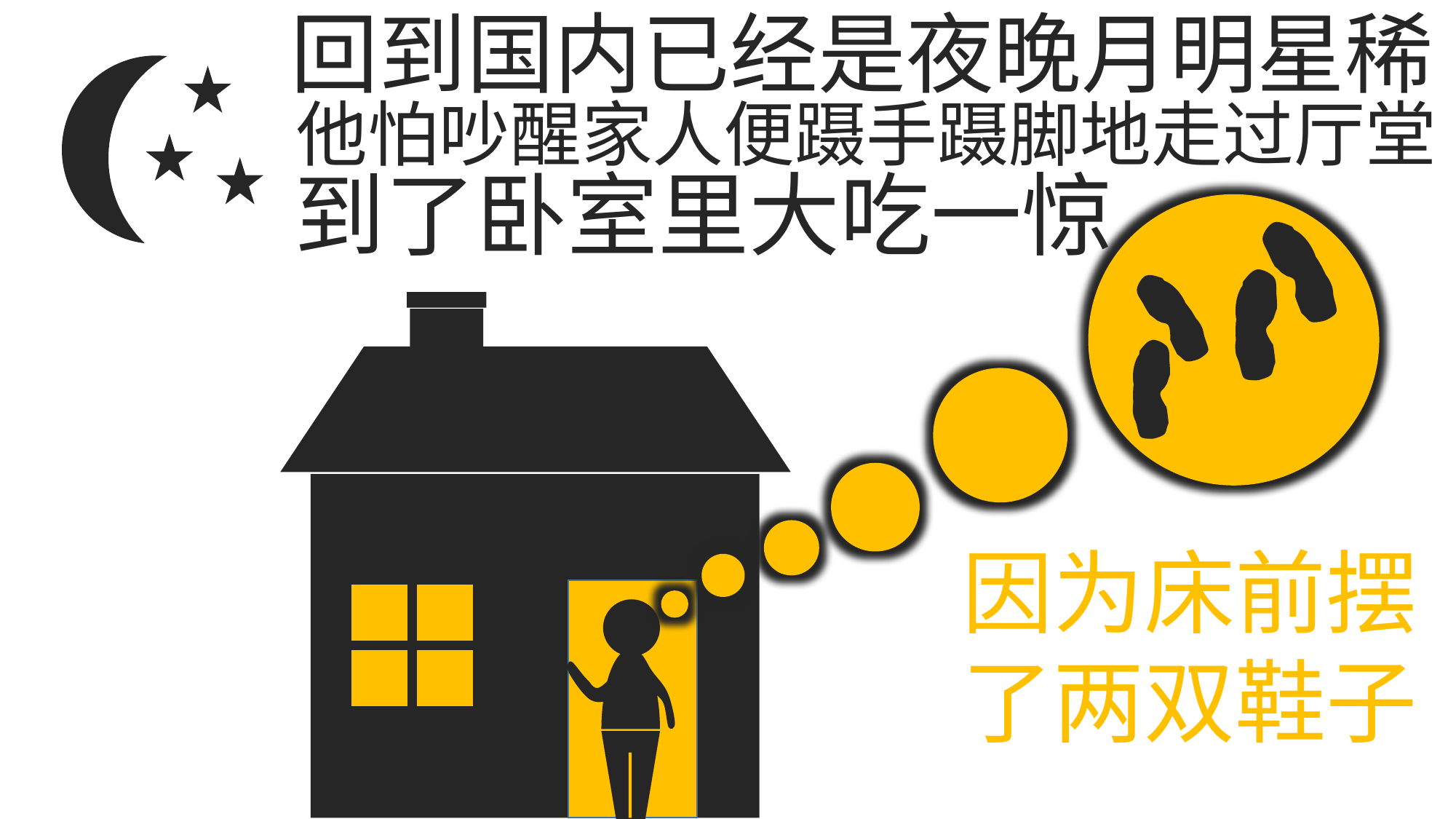

回到国内已经是夜晚月明星稀

他怕吵醒家人便蹑手蹑脚地走过厅堂

到了卧室里大吃一惊

因为床前摆
了两双鞋子